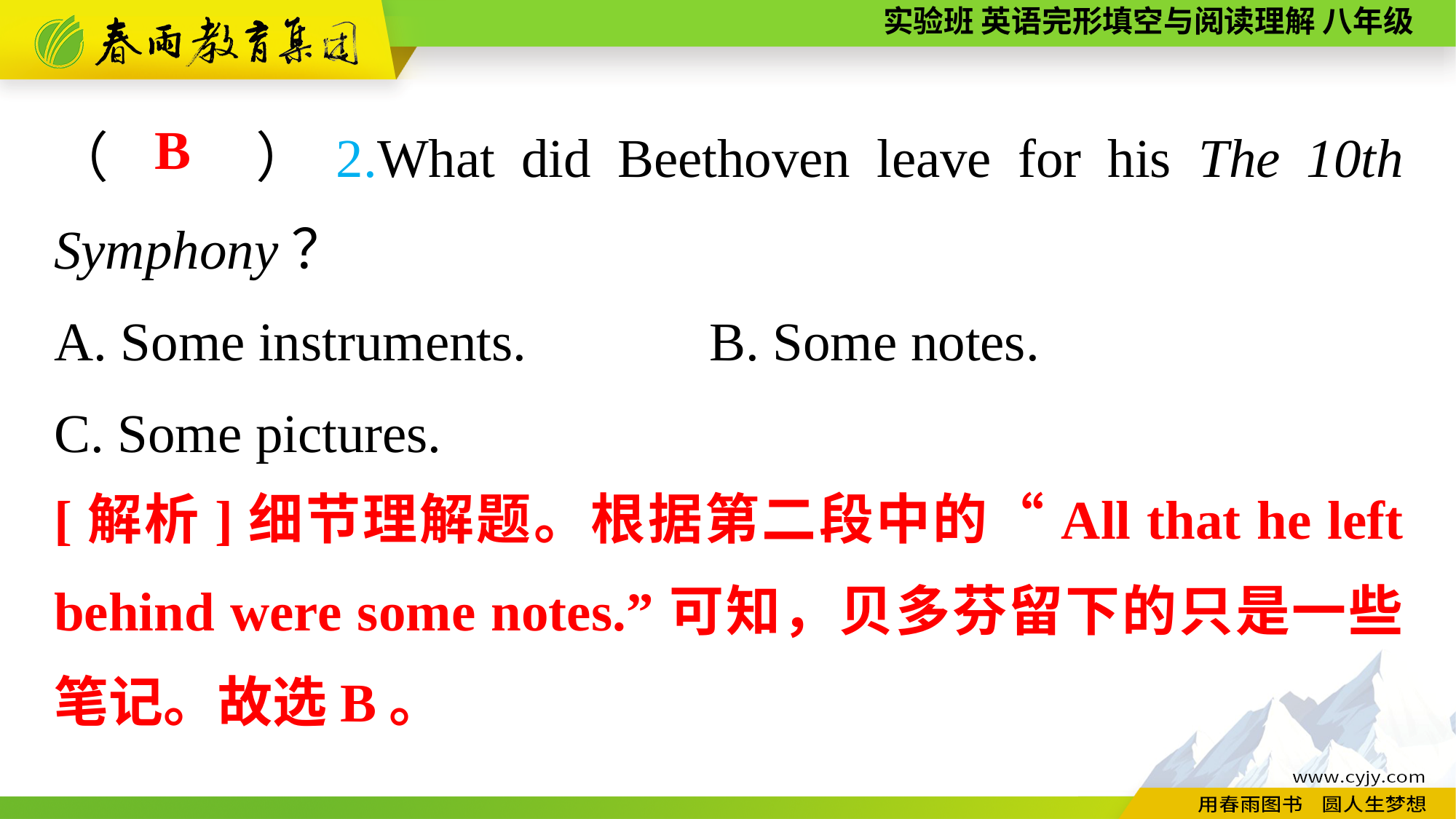

（　　）2.What did Beethoven leave for his The 10th Symphony？
A. Some instruments.		B. Some notes.
C. Some pictures.
B
[解析]细节理解题。根据第二段中的“All that he left behind were some notes.”可知，贝多芬留下的只是一些笔记。故选B。